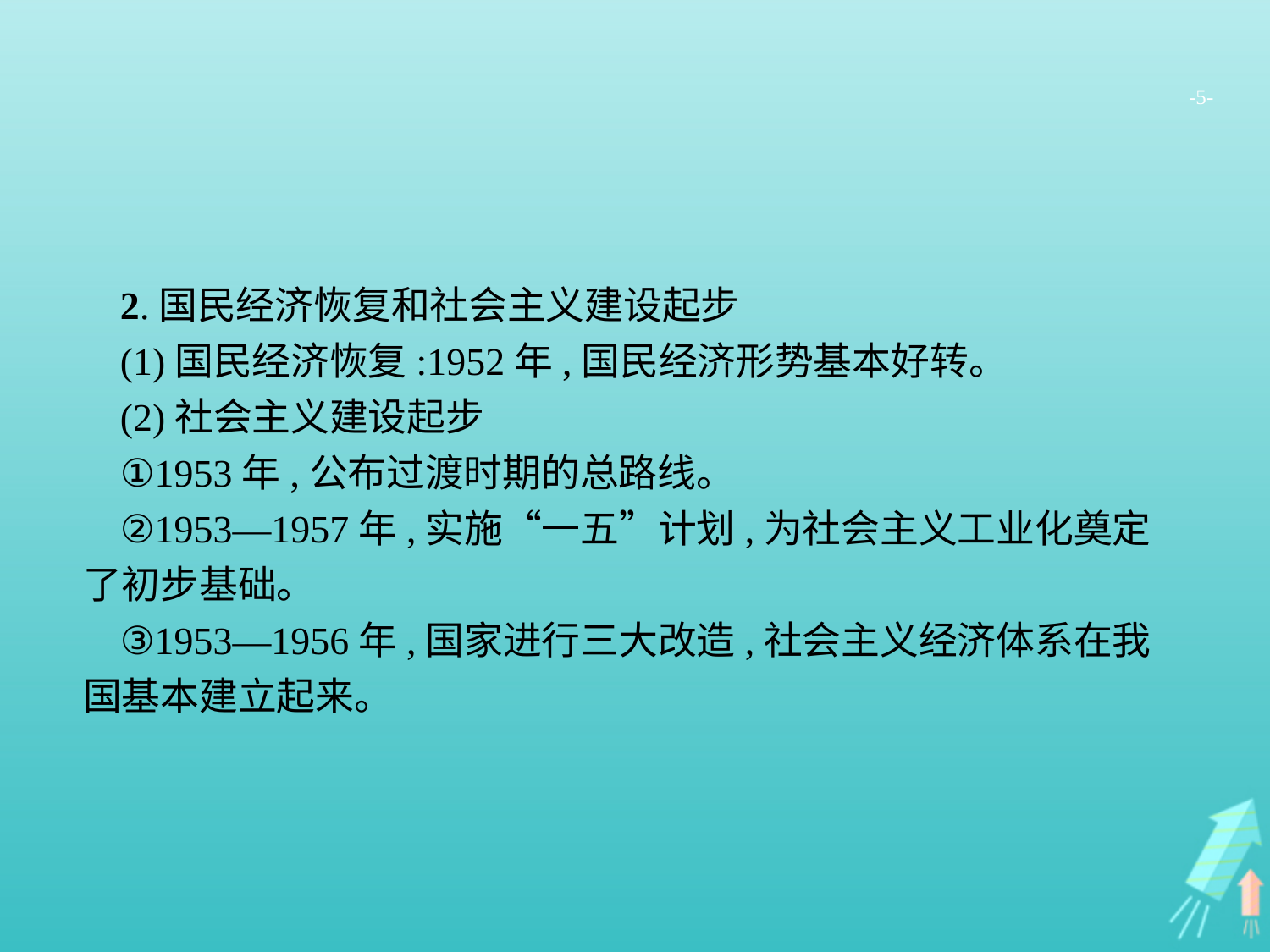

-5-
2.国民经济恢复和社会主义建设起步
(1)国民经济恢复:1952年,国民经济形势基本好转。
(2)社会主义建设起步
①1953年,公布过渡时期的总路线。
②1953—1957年,实施“一五”计划,为社会主义工业化奠定了初步基础。
③1953—1956年,国家进行三大改造,社会主义经济体系在我国基本建立起来。